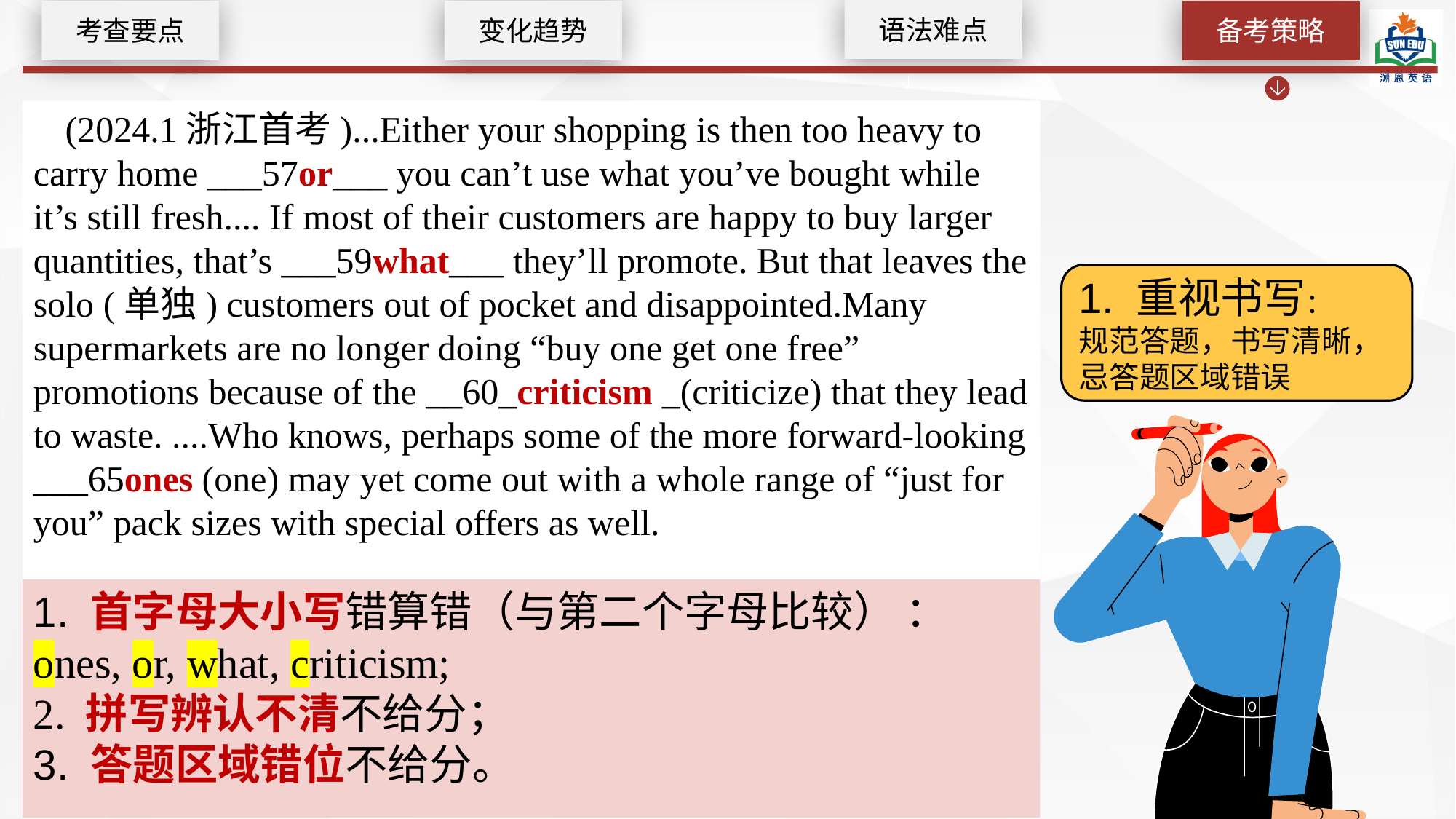

语法难点
考查要点
变化趋势
备考策略

(2024.1浙江首考)...Either your shopping is then too heavy to carry home ___57or___ you can’t use what you’ve bought while it’s still fresh.... If most of their customers are happy to buy larger quantities, that’s ___59what___ they’ll promote. But that leaves the solo (单独) customers out of pocket and disappointed.Many supermarkets are no longer doing “buy one get one free” promotions because of the __60_criticism _(criticize) that they lead to waste. ....Who knows, perhaps some of the more forward-looking ___65ones (one) may yet come out with a whole range of “just for you” pack sizes with special offers as well.

1. 重视书写：
规范答题，书写清晰，
忌答题区域错误

1. 首字母大小写错算错（与第二个字母比较） ：
ones, or, what, criticism;2. 拼写辨认不清不给分；3. 答题区域错位不给分。